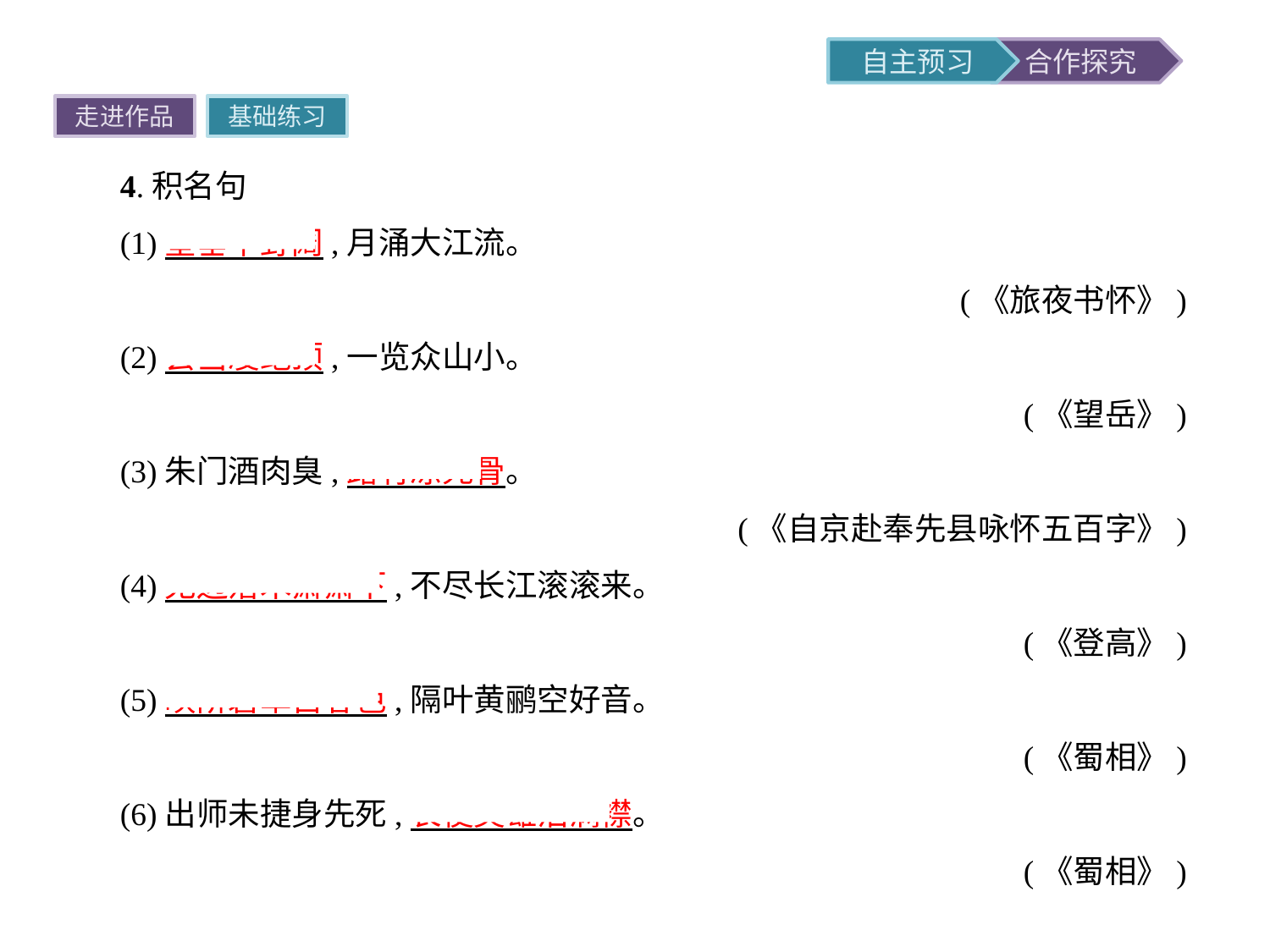

走进作品
基础练习
4.积名句
(1)星垂平野阔,月涌大江流。
(《旅夜书怀》)
(2)会当凌绝顶,一览众山小。
(《望岳》)
(3)朱门酒肉臭,路有冻死骨。
(《自京赴奉先县咏怀五百字》)
(4)无边落木萧萧下,不尽长江滚滚来。
(《登高》)
(5)映阶碧草自春色,隔叶黄鹂空好音。
(《蜀相》)
(6)出师未捷身先死,长使英雄泪满襟。
(《蜀相》)